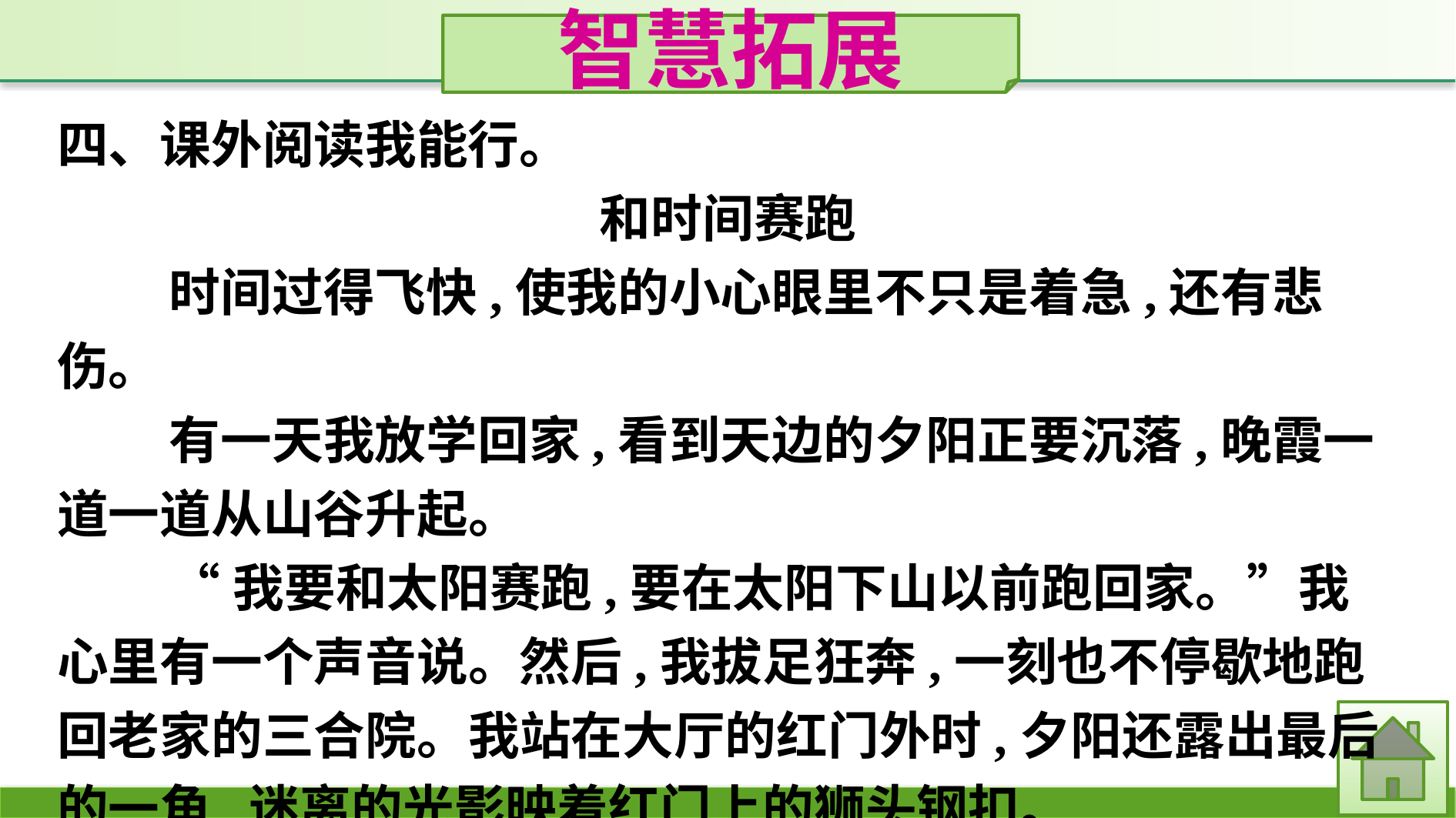

智慧拓展
四、课外阅读我能行。
和时间赛跑
时间过得飞快,使我的小心眼里不只是着急,还有悲伤。
有一天我放学回家,看到天边的夕阳正要沉落,晚霞一道一道从山谷升起。
“我要和太阳赛跑,要在太阳下山以前跑回家。”我心里有一个声音说。然后,我拔足狂奔,一刻也不停歇地跑回老家的三合院。我站在大厅的红门外时,夕阳还露出最后的一角,迷离的光影映着红门上的狮头钢扣。